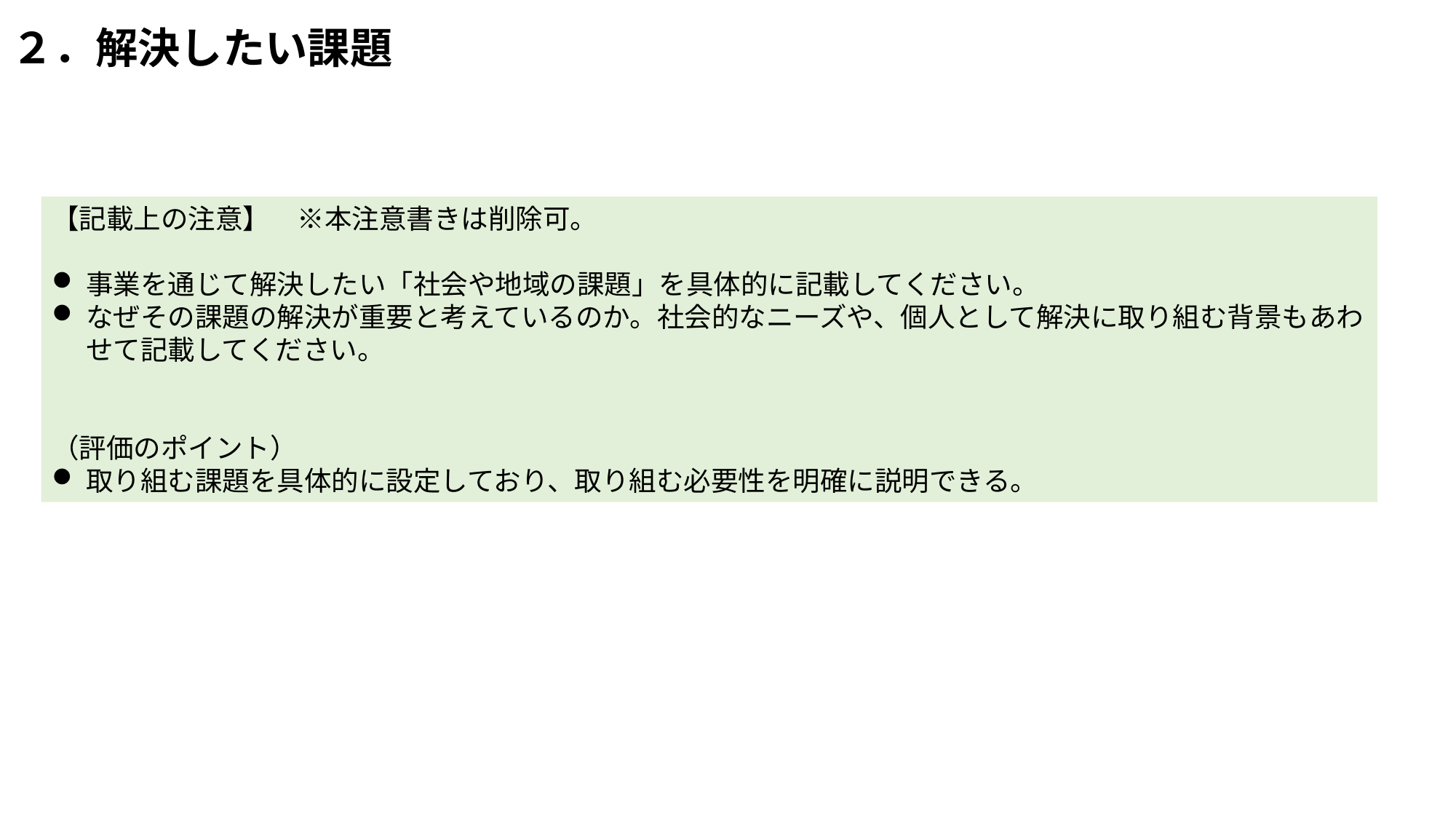

# ２．解決したい課題
【記載上の注意】　※本注意書きは削除可。

事業を通じて解決したい「社会や地域の課題」を具体的に記載してください。
なぜその課題の解決が重要と考えているのか。社会的なニーズや、個人として解決に取り組む背景もあわせて記載してください。

（評価のポイント）
取り組む課題を具体的に設定しており、取り組む必要性を明確に説明できる。